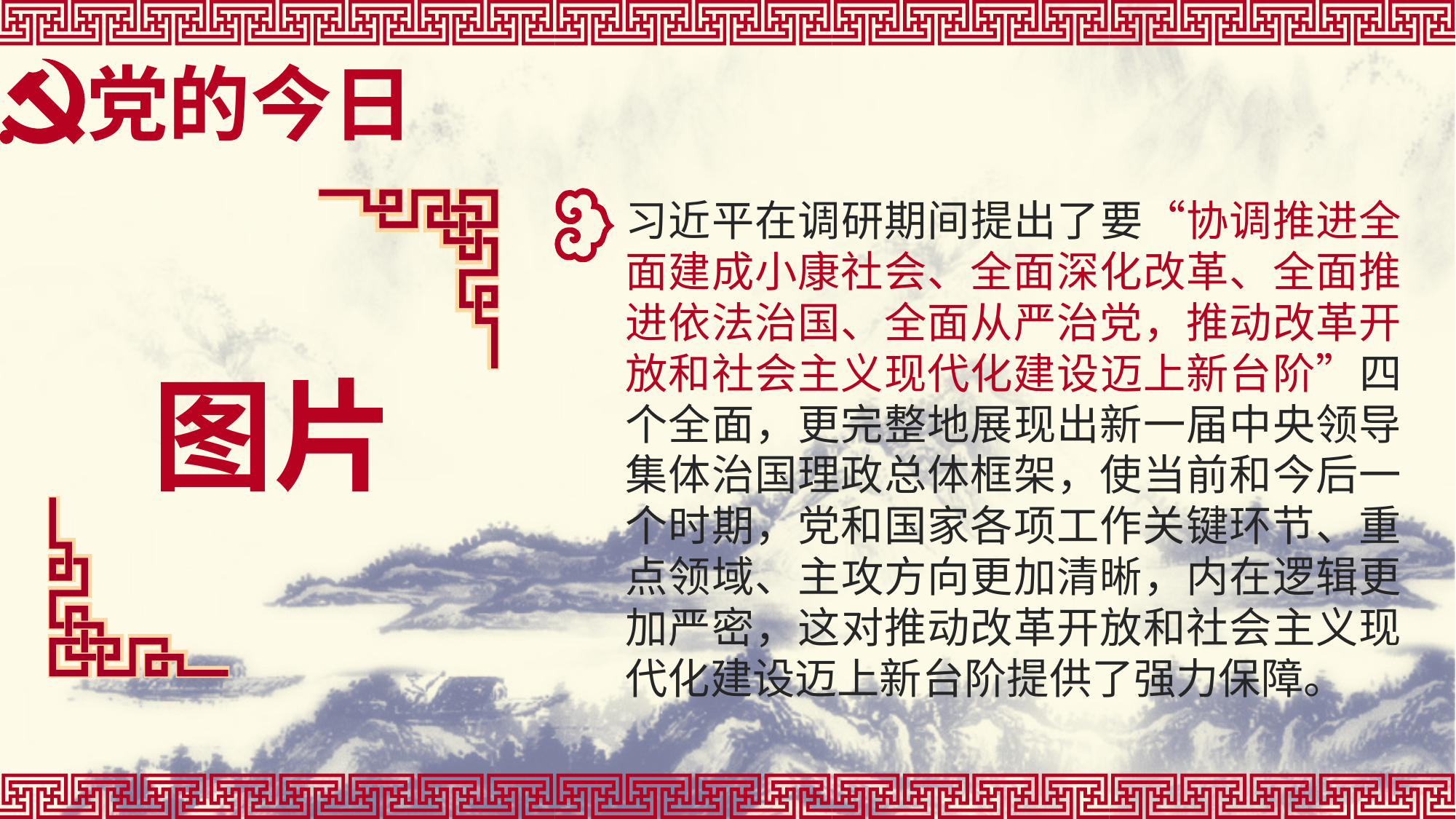

党的今日

习近平在调研期间提出了要“协调推进全面建成小康社会、全面深化改革、全面推进依法治国、全面从严治党，推动改革开放和社会主义现代化建设迈上新台阶”四个全面，更完整地展现出新一届中央领导集体治国理政总体框架，使当前和今后一个时期，党和国家各项工作关键环节、重点领域、主攻方向更加清晰，内在逻辑更加严密，这对推动改革开放和社会主义现代化建设迈上新台阶提供了强力保障。

图片